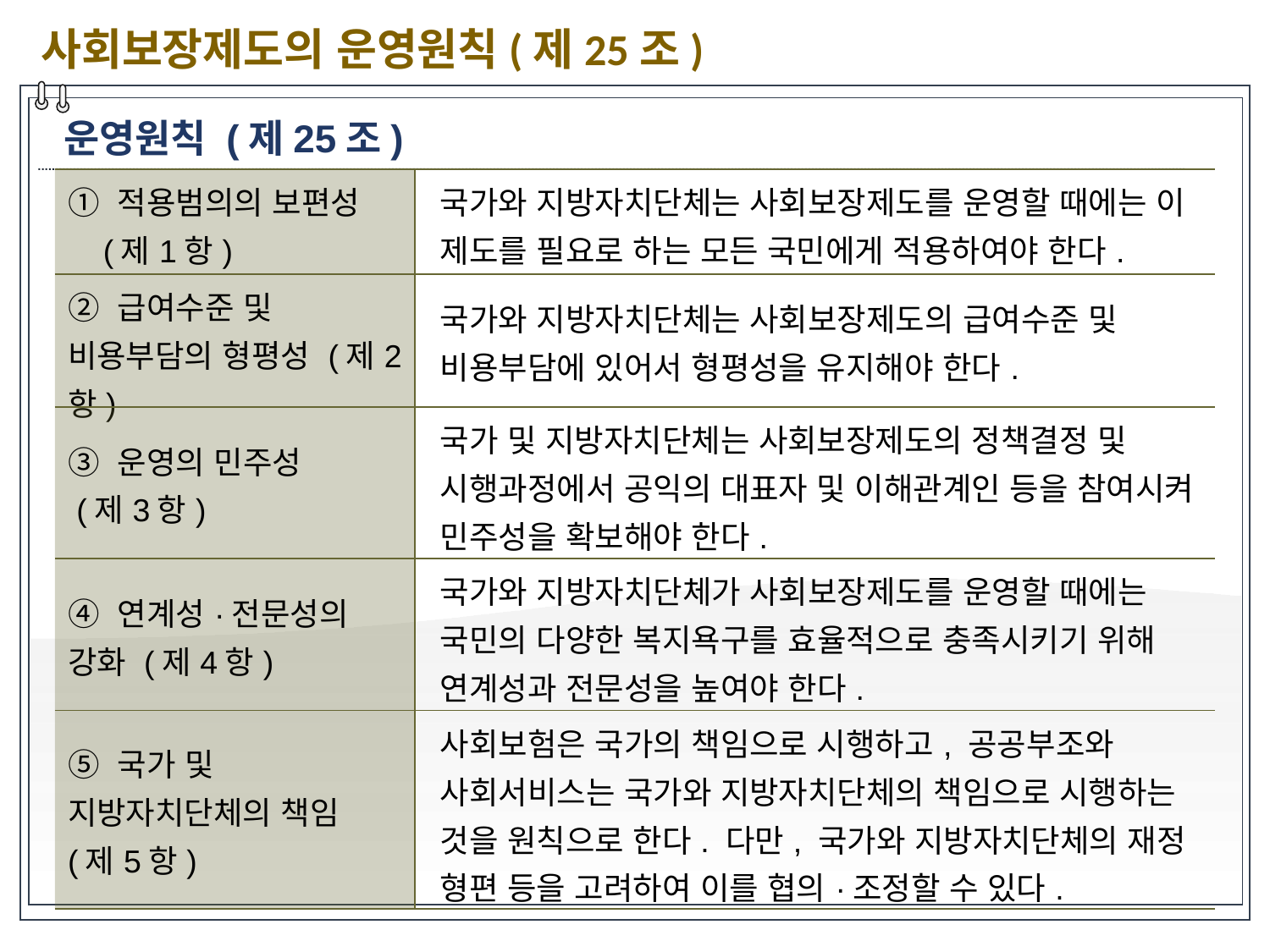

사회보장제도의 운영원칙(제25조)

운영원칙 (제25조)

| ① 적용범의의 보편성 (제1항) | 국가와 지방자치단체는 사회보장제도를 운영할 때에는 이 제도를 필요로 하는 모든 국민에게 적용하여야 한다. |
| --- | --- |
| ② 급여수준 및 비용부담의 형평성 (제2항) | 국가와 지방자치단체는 사회보장제도의 급여수준 및 비용부담에 있어서 형평성을 유지해야 한다. |
| ③ 운영의 민주성 (제3항) | 국가 및 지방자치단체는 사회보장제도의 정책결정 및 시행과정에서 공익의 대표자 및 이해관계인 등을 참여시켜 민주성을 확보해야 한다. |
| ④ 연계성·전문성의 강화 (제4항) | 국가와 지방자치단체가 사회보장제도를 운영할 때에는 국민의 다양한 복지욕구를 효율적으로 충족시키기 위해 연계성과 전문성을 높여야 한다. |
| ⑤ 국가 및 지방자치단체의 책임 (제5항) | 사회보험은 국가의 책임으로 시행하고, 공공부조와 사회서비스는 국가와 지방자치단체의 책임으로 시행하는 것을 원칙으로 한다. 다만, 국가와 지방자치단체의 재정 형편 등을 고려하여 이를 협의·조정할 수 있다. |